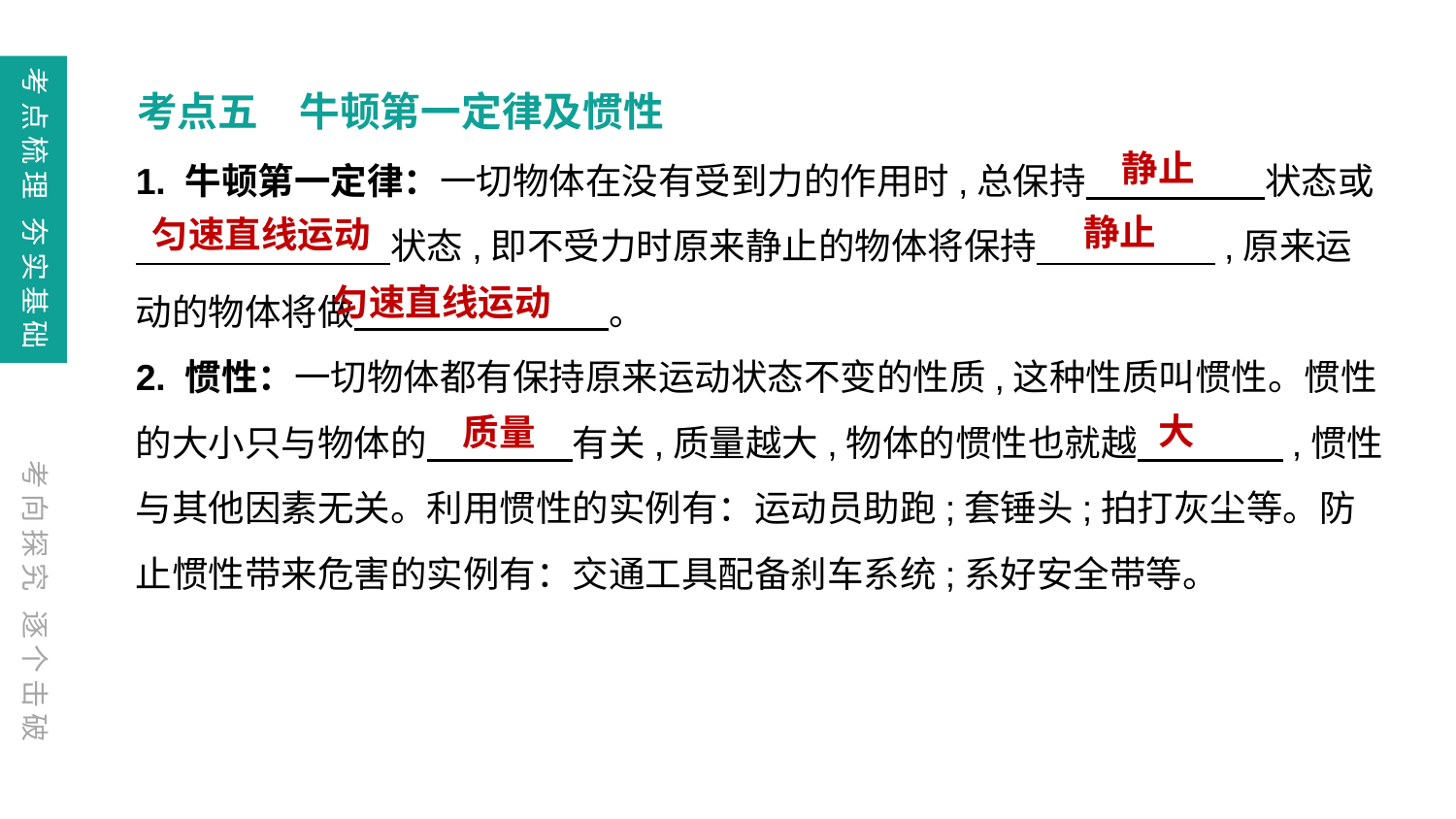

考点梳理 夯实基础
考点五　牛顿第一定律及惯性
1. 牛顿第一定律：一切物体在没有受到力的作用时,总保持　　    　　状态或
　　　　　　　状态,即不受力时原来静止的物体将保持　　    　　,原来运动的物体将做　　　　　　　。
2. 惯性：一切物体都有保持原来运动状态不变的性质,这种性质叫惯性。惯性的大小只与物体的　　　　有关,质量越大,物体的惯性也就越　　　　,惯性与其他因素无关。利用惯性的实例有：运动员助跑;套锤头;拍打灰尘等。防止惯性带来危害的实例有：交通工具配备刹车系统;系好安全带等。
静止
静止
匀速直线运动
匀速直线运动
大
质量
考向探究 逐个击破